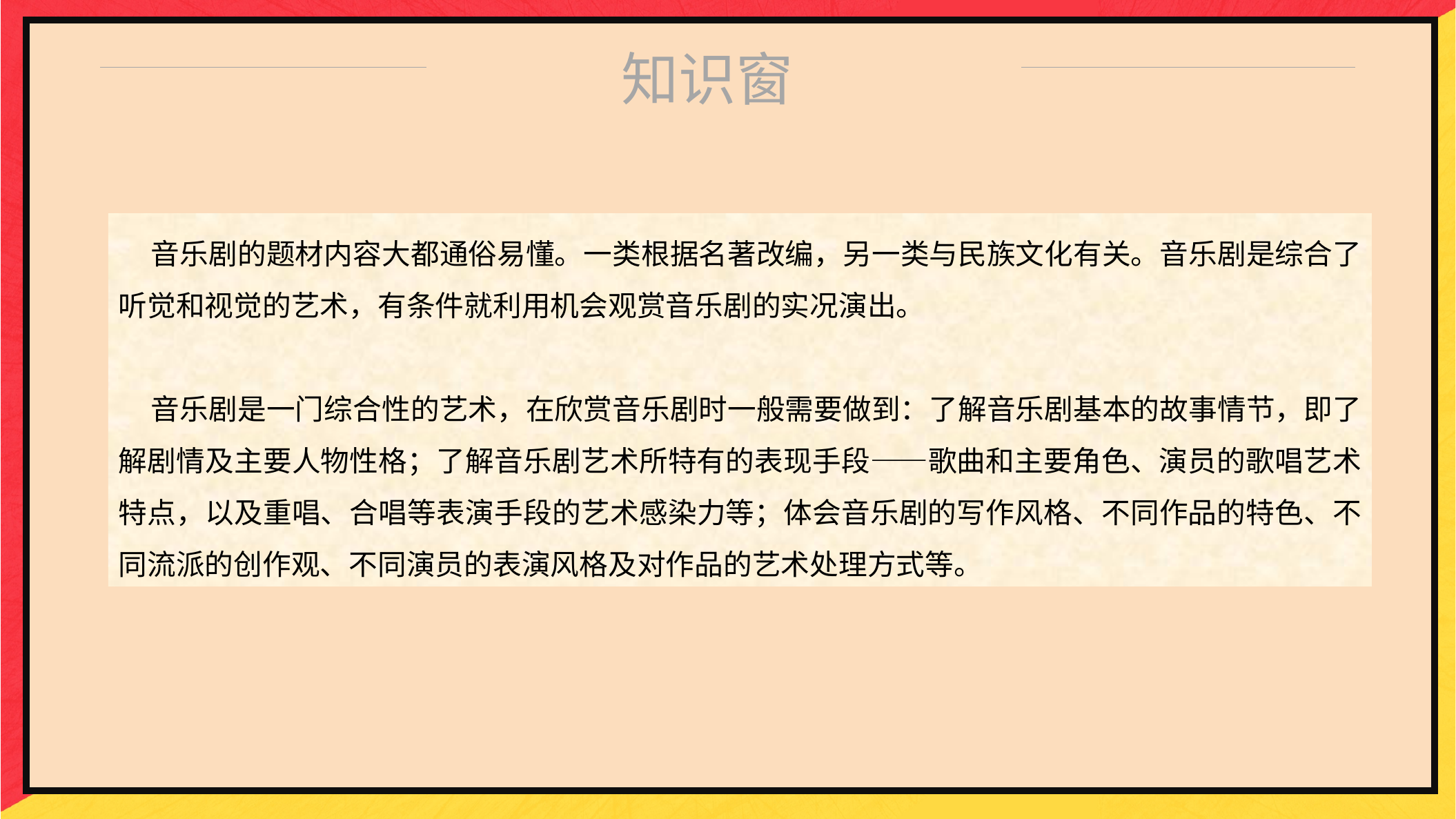

知识窗
    音乐剧的题材内容大都通俗易懂。一类根据名著改编，另一类与民族文化有关。音乐剧是综合了听觉和视觉的艺术，有条件就利用机会观赏音乐剧的实况演出。

    音乐剧是一门综合性的艺术，在欣赏音乐剧时一般需要做到：了解音乐剧基本的故事情节，即了解剧情及主要人物性格；了解音乐剧艺术所特有的表现手段——歌曲和主要角色、演员的歌唱艺术特点，以及重唱、合唱等表演手段的艺术感染力等；体会音乐剧的写作风格、不同作品的特色、不同流派的创作观、不同演员的表演风格及对作品的艺术处理方式等。